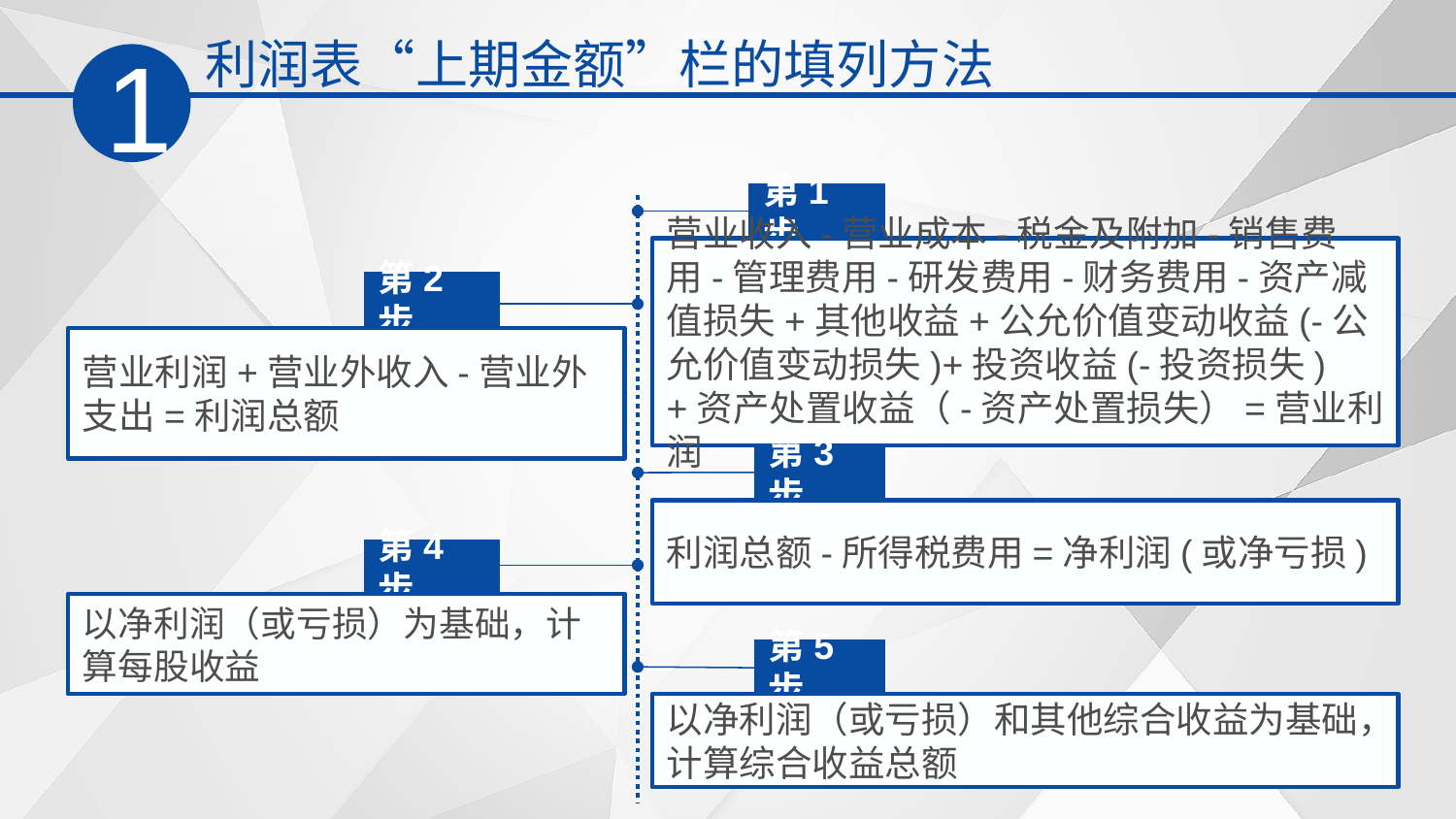

利润表“上期金额”栏的填列方法
1

第1步
营业收入-营业成本-税金及附加-销售费用-管理费用-研发费用-财务费用-资产减值损失+其他收益+公允价值变动收益(-公允价值变动损失)+投资收益(-投资损失)+资产处置收益（-资产处置损失）=营业利润
第2步
营业利润+营业外收入-营业外支出=利润总额
第3步
利润总额-所得税费用=净利润(或净亏损)
第4步
以净利润（或亏损）为基础，计算每股收益
第5步
以净利润（或亏损）和其他综合收益为基础，计算综合收益总额